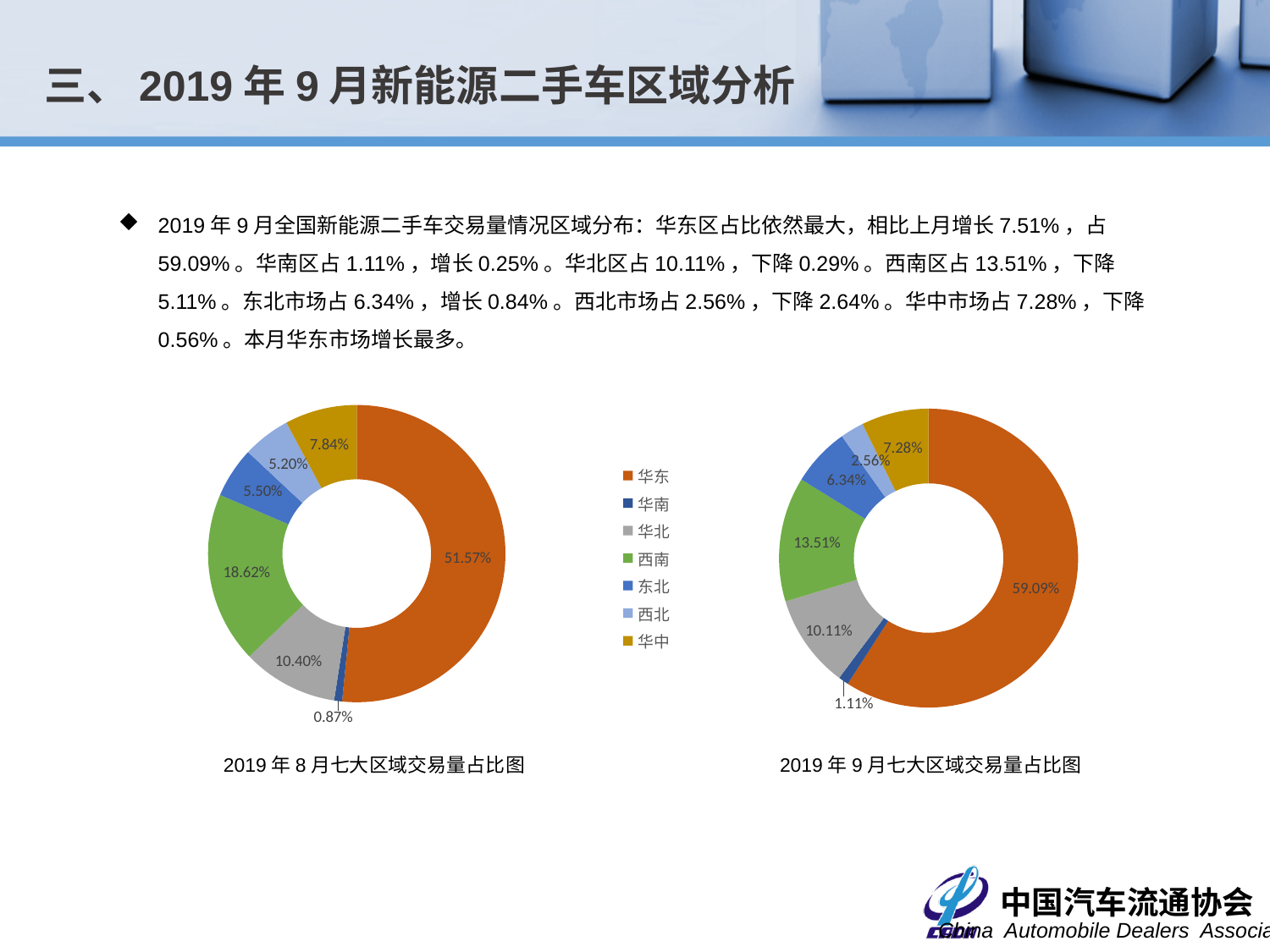

三、2019年9月新能源二手车区域分析
2019年9月全国新能源二手车交易量情况区域分布：华东区占比依然最大，相比上月增长7.51%，占59.09%。华南区占1.11%，增长0.25%。华北区占10.11%，下降0.29%。西南区占13.51%，下降5.11%。东北市场占6.34%，增长0.84%。西北市场占2.56%，下降2.64%。华中市场占7.28%，下降0.56%。本月华东市场增长最多。

### Chart

| Category |  |
|---|---|
| 华东 | 0.5157339363105332 |
| 华南 | 0.008667797248916526 |
| 华北 | 0.1040135669869983 |
| 西南 | 0.18616921047672885 |
| 东北 | 0.05502166949312229 |
| 西北 | 0.05200678349349915 |
| 华中 | 0.07838703599020162 |

### Chart

| Category |  |
|---|---|
| 华东 | 0.5908647276986141 |
| 华南 | 0.0111262931875854 |
| 华北 | 0.10111262931875856 |
| 西南 | 0.1350771032598087 |
| 东北 | 0.06343939098184657 |
| 西北 | 0.02557095451883662 |
| 华中 | 0.07280890103455007 |
2019年8月七大区域交易量占比图
2019年9月七大区域交易量占比图